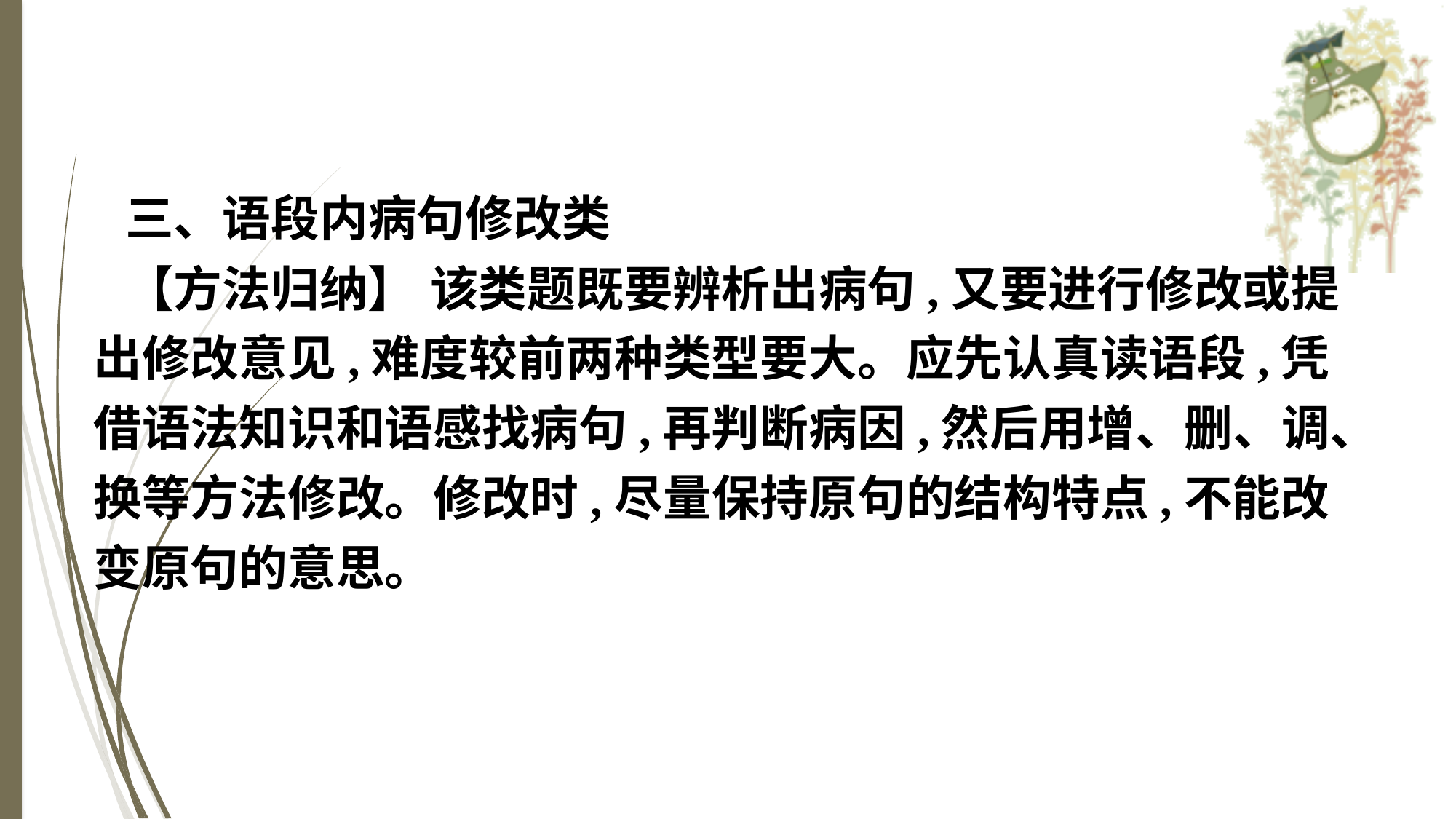

三、语段内病句修改类
【方法归纳】 该类题既要辨析出病句,又要进行修改或提出修改意见,难度较前两种类型要大。应先认真读语段,凭借语法知识和语感找病句,再判断病因,然后用增、删、调、换等方法修改。修改时,尽量保持原句的结构特点,不能改变原句的意思。